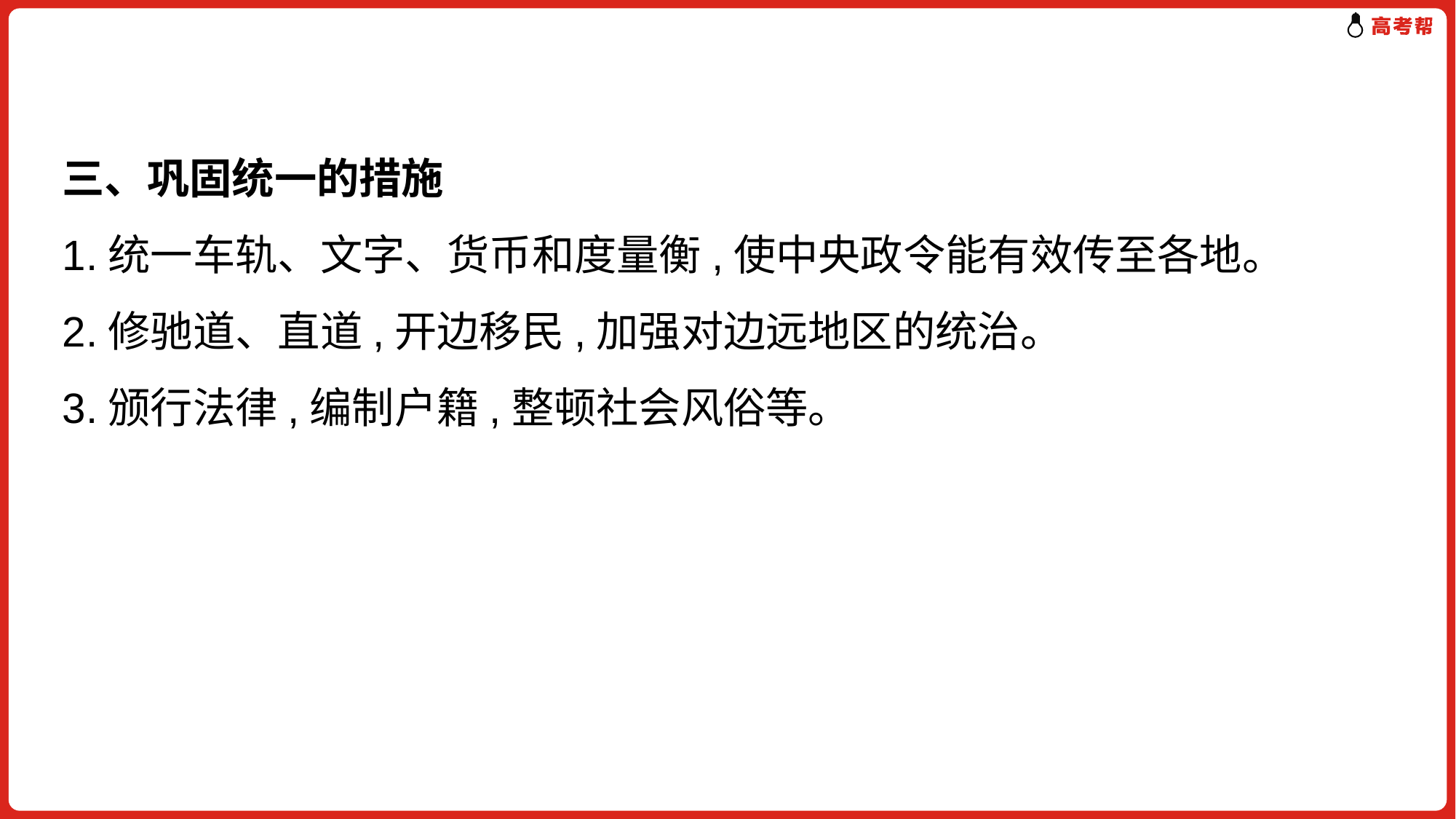

三、巩固统一的措施
1.统一车轨、文字、货币和度量衡,使中央政令能有效传至各地。
2.修驰道、直道,开边移民,加强对边远地区的统治。
3.颁行法律,编制户籍,整顿社会风俗等。